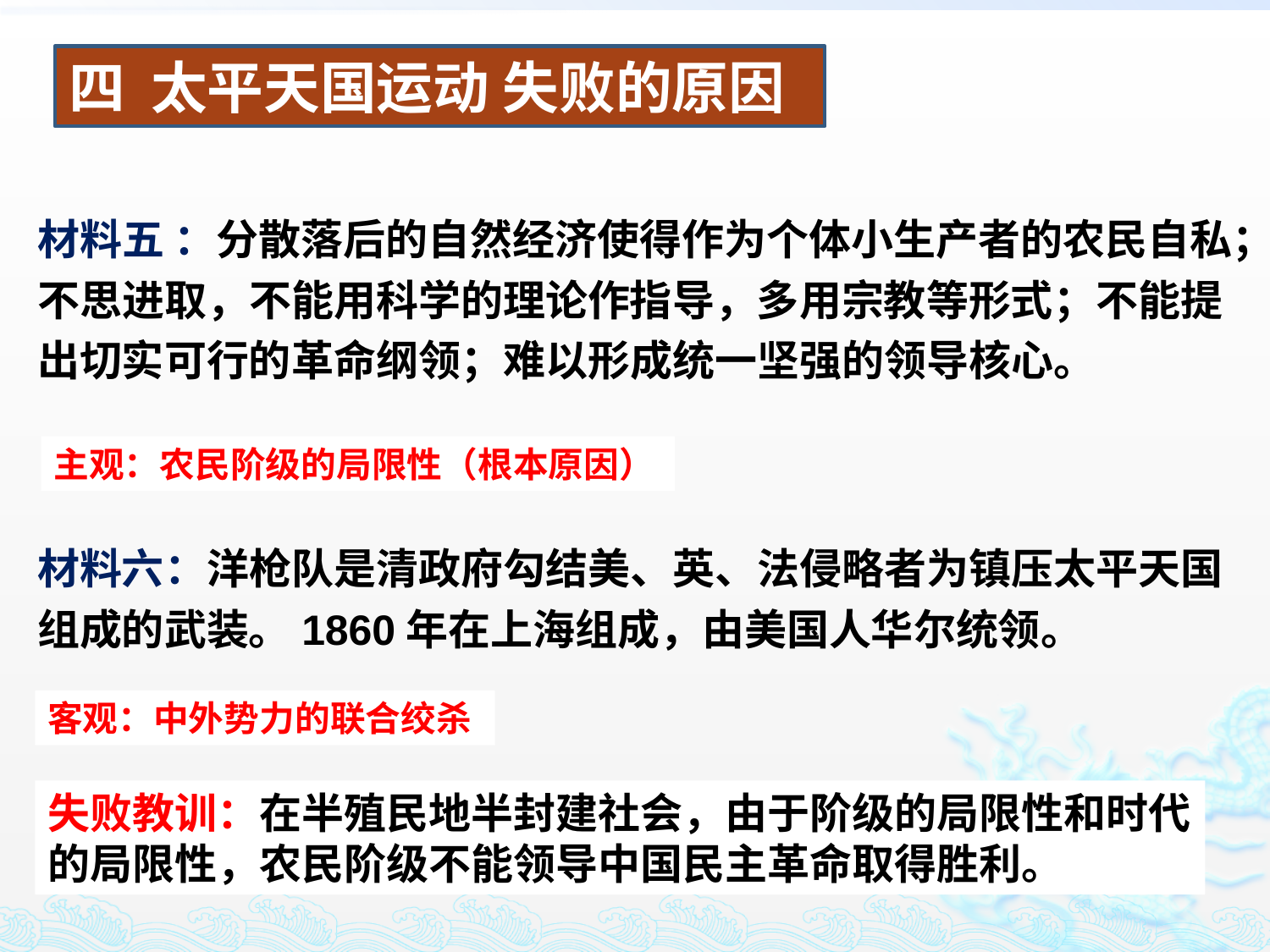

四  太平天国运动 失败的原因
材料五 ：分散落后的自然经济使得作为个体小生产者的农民自私；不思进取，不能用科学的理论作指导，多用宗教等形式；不能提出切实可行的革命纲领；难以形成统一坚强的领导核心。
主观：农民阶级的局限性（根本原因）
材料六：洋枪队是清政府勾结美、英、法侵略者为镇压太平天国组成的武装。1860年在上海组成，由美国人华尔统领。
客观：中外势力的联合绞杀
失败教训：在半殖民地半封建社会，由于阶级的局限性和时代的局限性，农民阶级不能领导中国民主革命取得胜利。